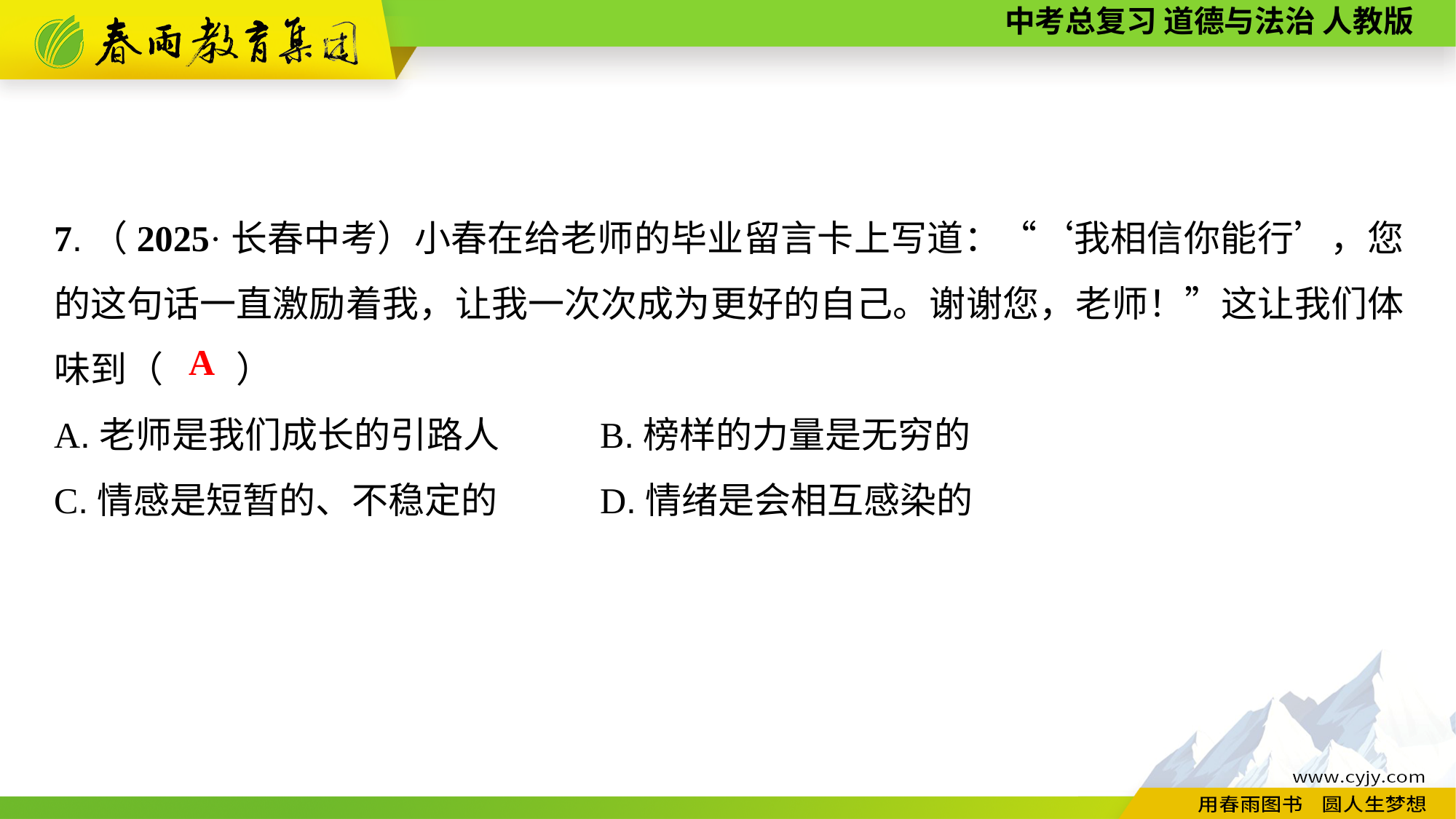

7.（2025·长春中考）小春在给老师的毕业留言卡上写道：“‘我相信你能行’，您的这句话一直激励着我，让我一次次成为更好的自己。谢谢您，老师！”这让我们体味到（　　）
A.老师是我们成长的引路人	B.榜样的力量是无穷的
C.情感是短暂的、不稳定的	D.情绪是会相互感染的
A